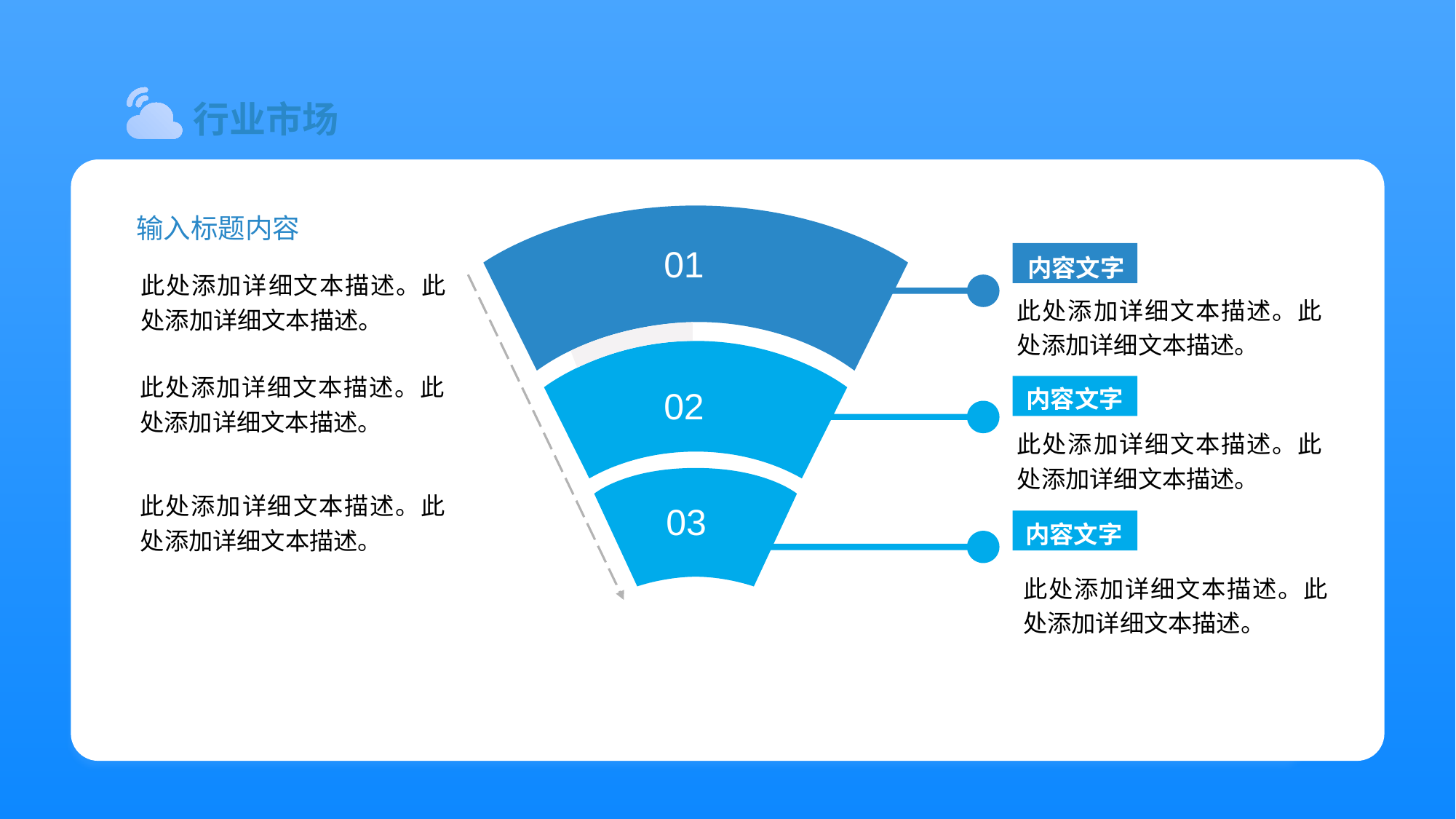

行业市场

输入标题内容
01
内容文字

此处添加详细文本描述。此处添加详细文本描述。

此处添加详细文本描述。此处添加详细文本描述。

此处添加详细文本描述。此处添加详细文本描述。
内容文字

02

此处添加详细文本描述。此处添加详细文本描述。

此处添加详细文本描述。此处添加详细文本描述。
03
内容文字

此处添加详细文本描述。此处添加详细文本描述。